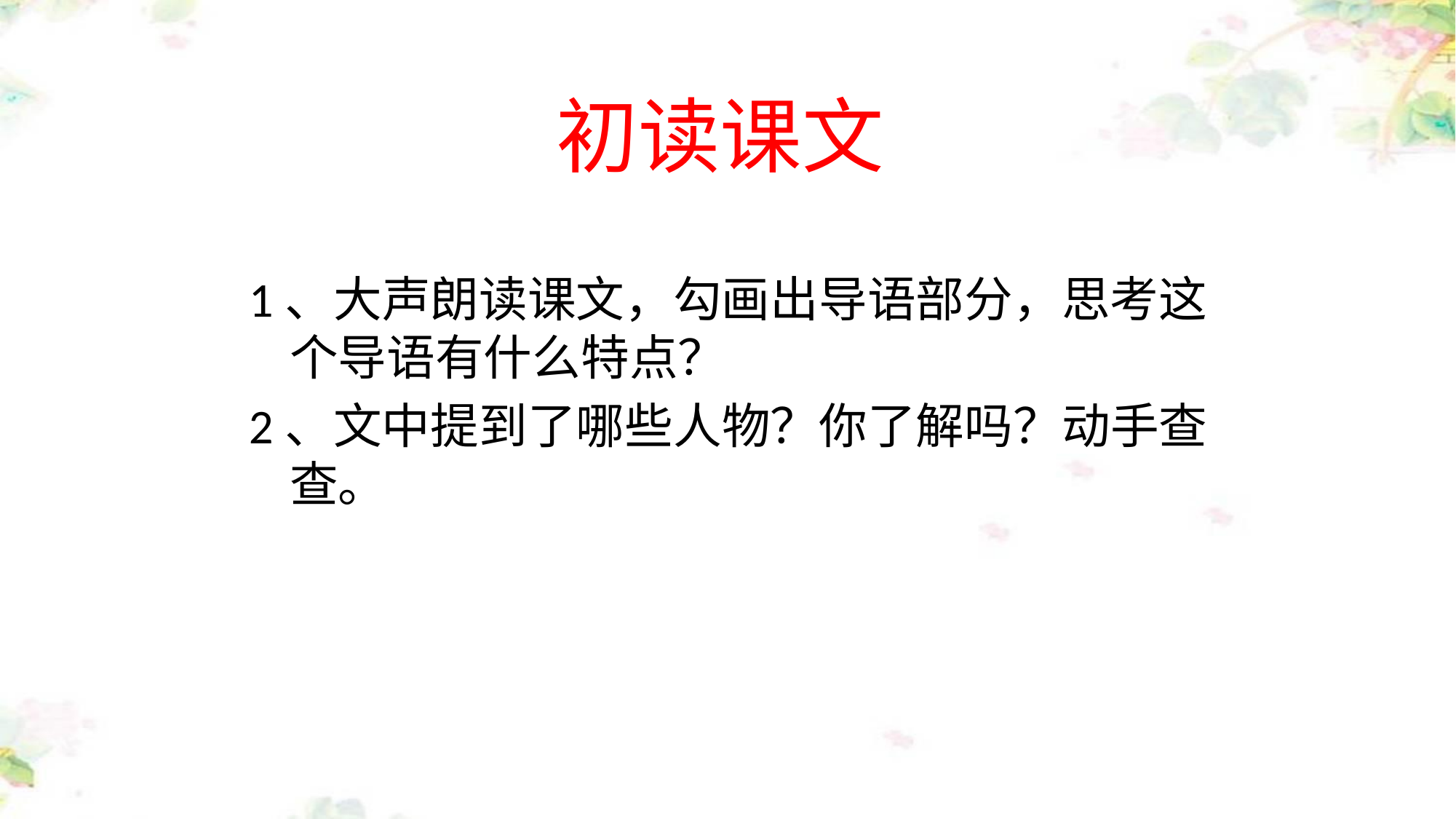

# 初读课文
1、大声朗读课文，勾画出导语部分，思考这个导语有什么特点？
2、文中提到了哪些人物？你了解吗？动手查查。